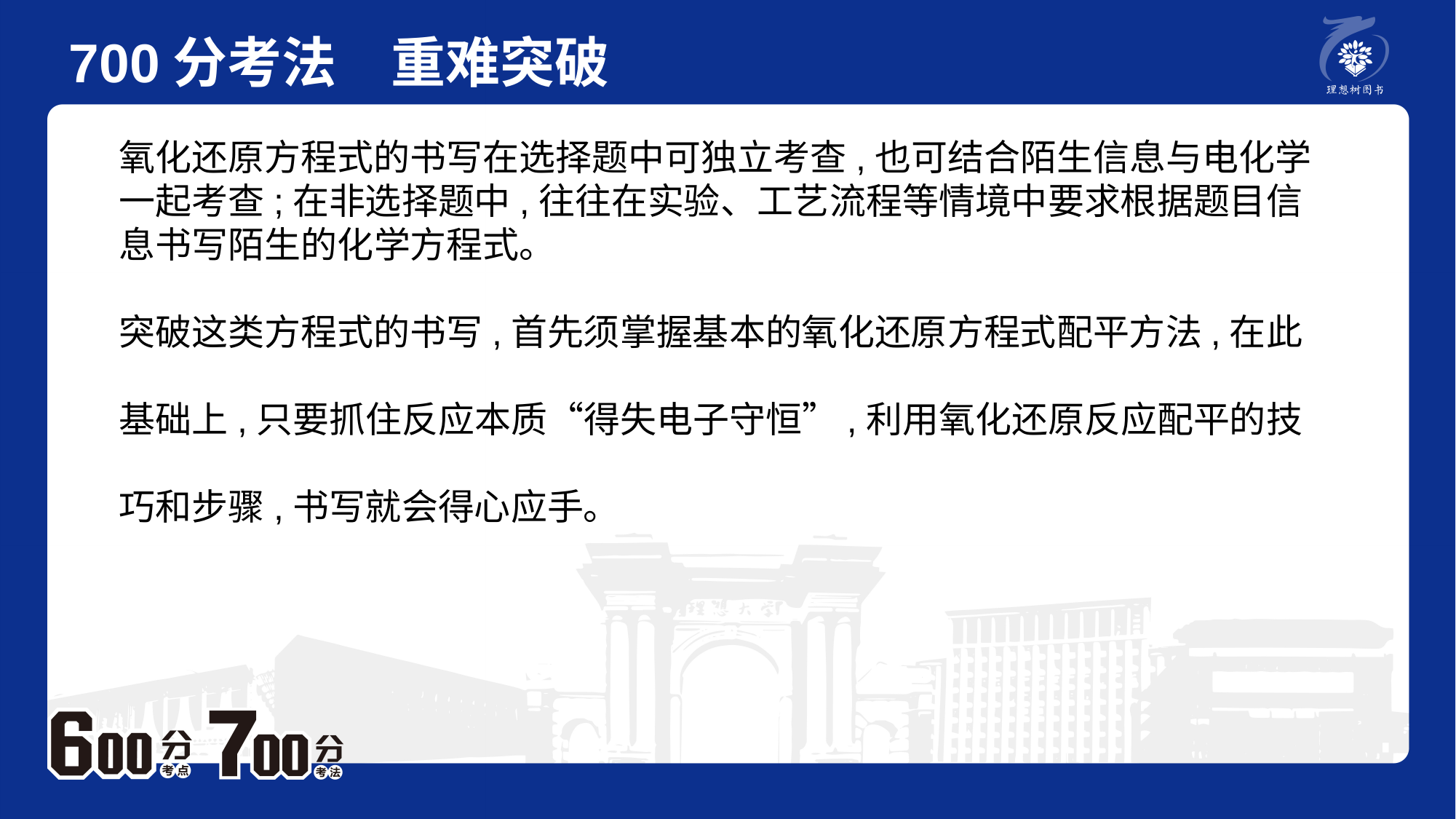

700分考法　重难突破
氧化还原方程式的书写在选择题中可独立考查,也可结合陌生信息与电化学一起考查;在非选择题中,往往在实验、工艺流程等情境中要求根据题目信息书写陌生的化学方程式。突破这类方程式的书写,首先须掌握基本的氧化还原方程式配平方法,在此基础上,只要抓住反应本质“得失电子守恒”,利用氧化还原反应配平的技巧和步骤,书写就会得心应手。